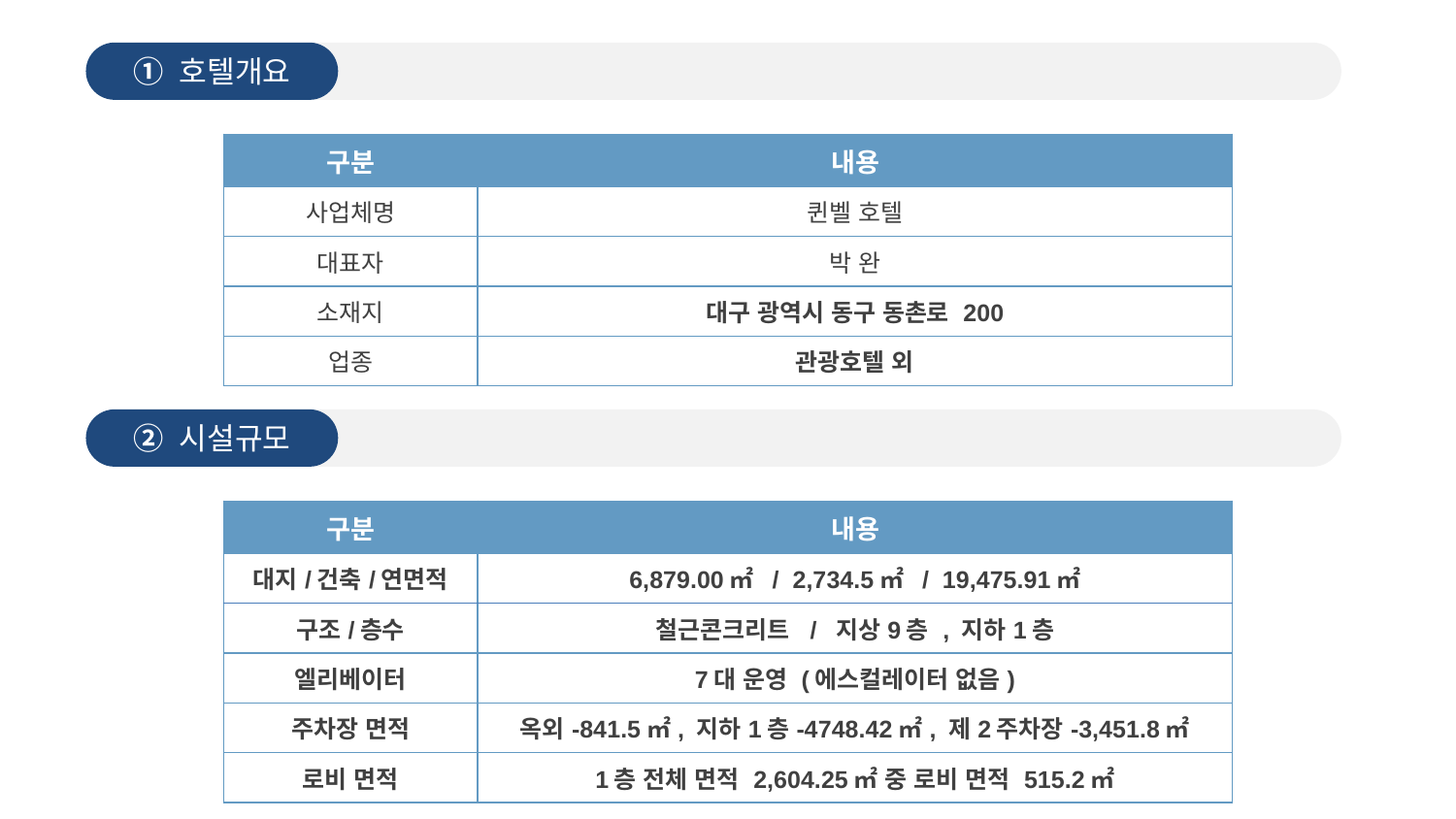

① 호텔개요

| 구분 | 내용 |
| --- | --- |
| 사업체명 | 퀸벨 호텔 |
| 대표자 | 박 완 |
| 소재지 | 대구 광역시 동구 동촌로 200 |
| 업종 | 관광호텔 외 |
② 시설규모

| 구분 | 내용 |
| --- | --- |
| 대지/건축/연면적 | 6,879.00㎡ / 2,734.5㎡ / 19,475.91㎡ |
| 구조/층수 | 철근콘크리트 / 지상9층 , 지하1층 |
| 엘리베이터 | 7대 운영 (에스컬레이터 없음) |
| 주차장 면적 | 옥외-841.5㎡, 지하1층-4748.42㎡, 제2주차장-3,451.8㎡ |
| 로비 면적 | 1층 전체 면적 2,604.25㎡ 중 로비 면적 515.2㎡ |